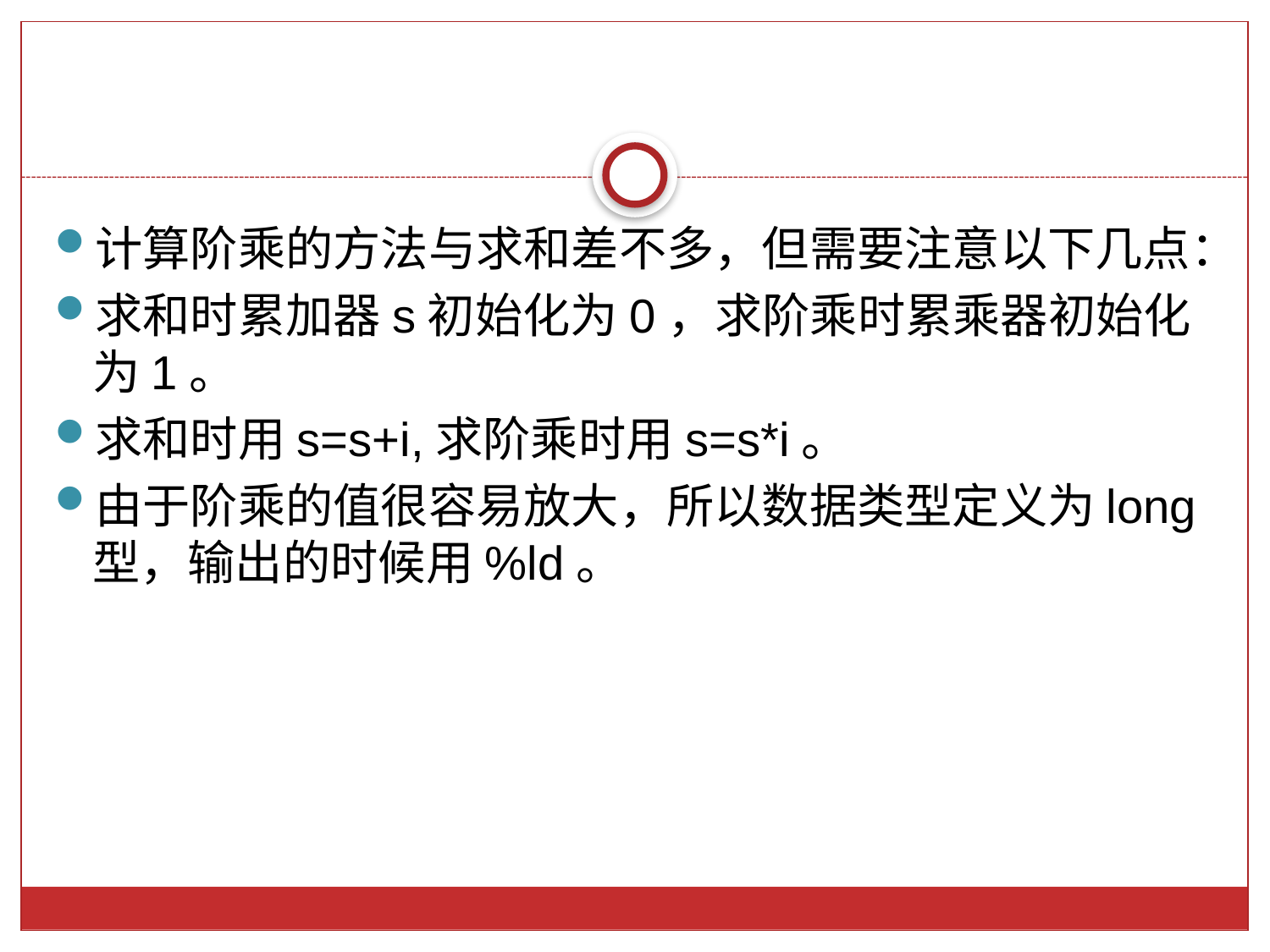

计算阶乘的方法与求和差不多，但需要注意以下几点：
求和时累加器s初始化为0，求阶乘时累乘器初始化为1。
求和时用s=s+i,求阶乘时用s=s*i。
由于阶乘的值很容易放大，所以数据类型定义为long型，输出的时候用%ld。